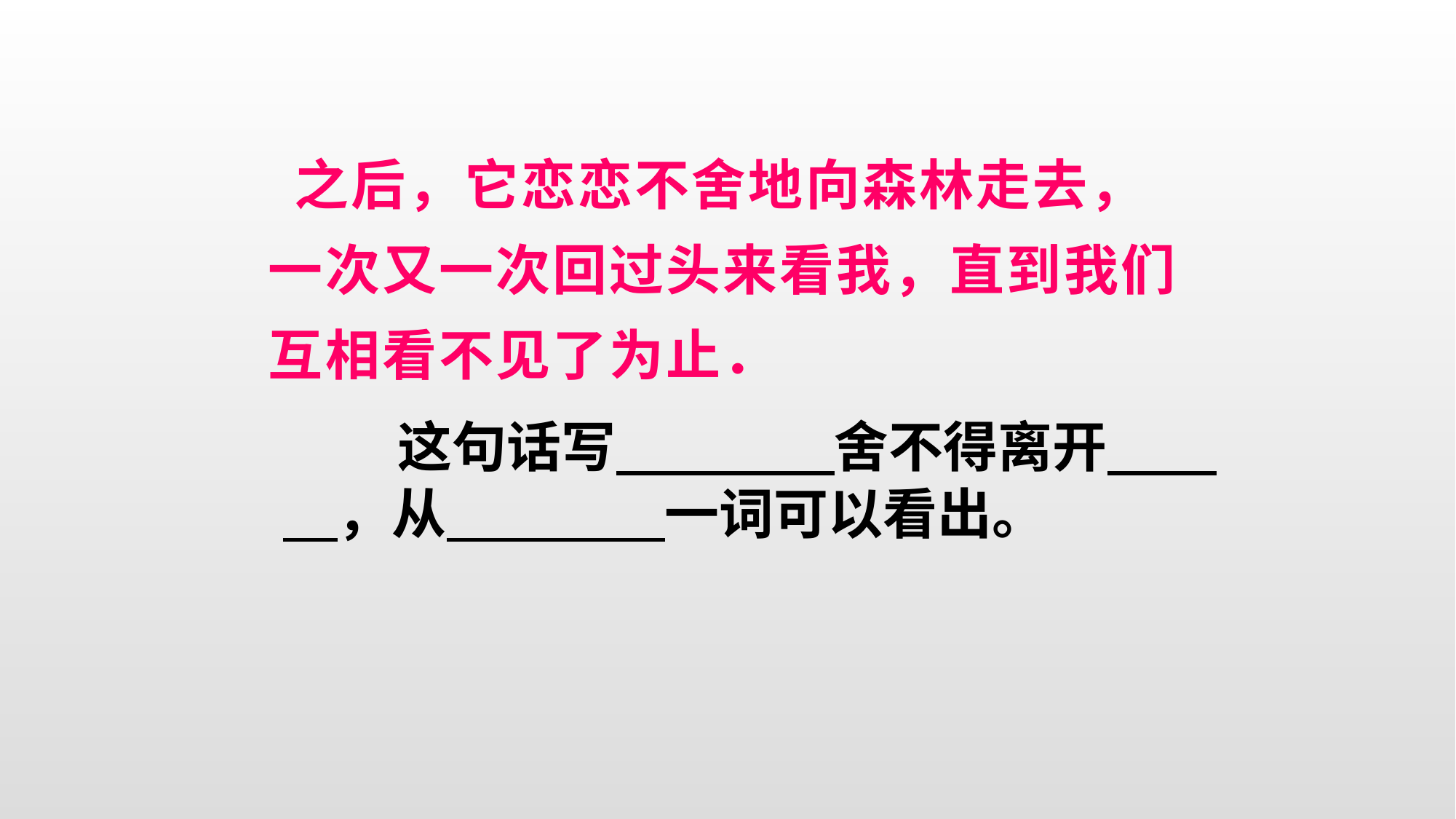

之后，它恋恋不舍地向森林走去，一次又一次回过头来看我，直到我们互相看不见了为止．

　　这句话写　　　　舍不得离开　　　，从　　　　一词可以看出。